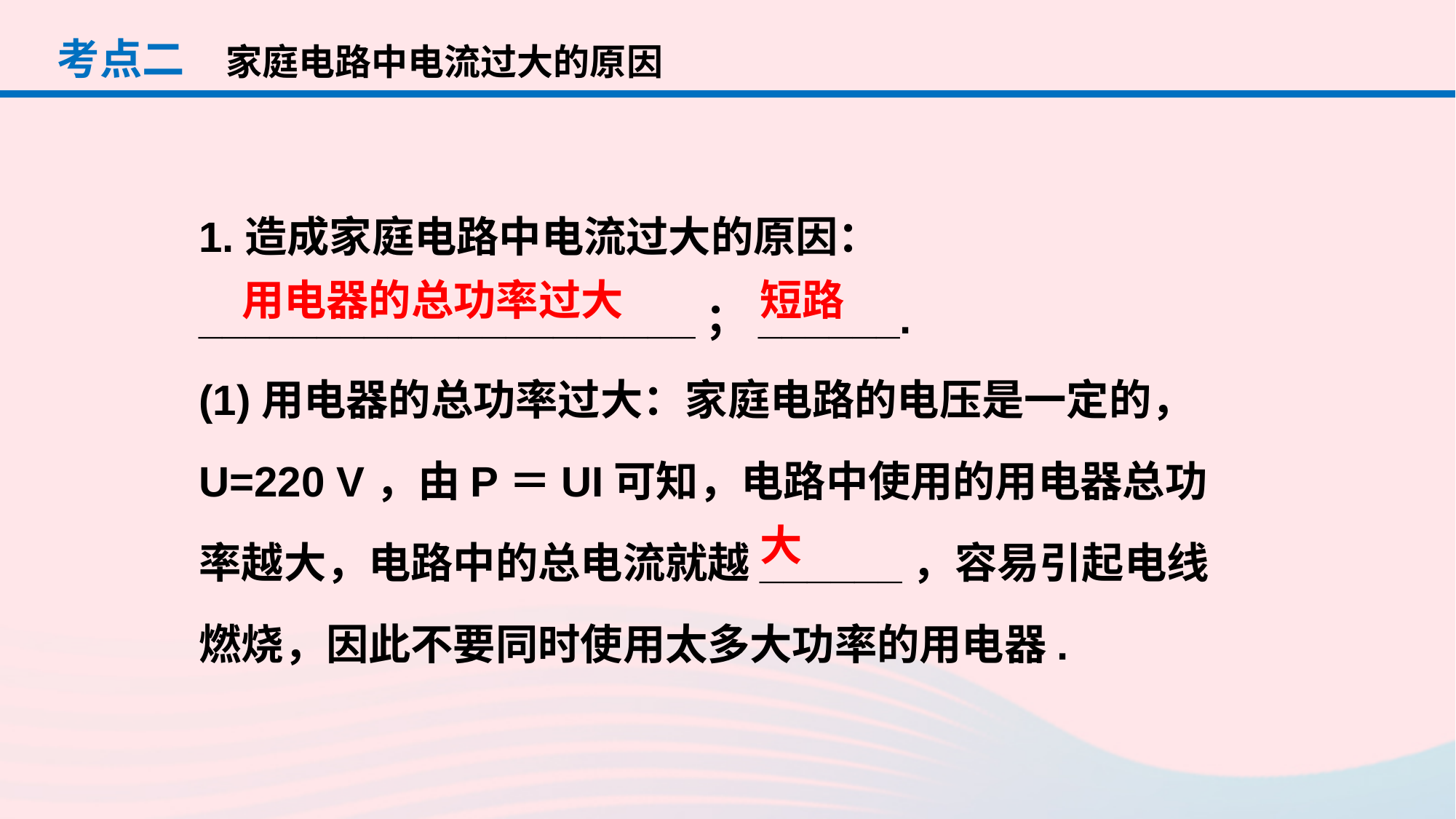

考点二
家庭电路中电流过大的原因

1.造成家庭电路中电流过大的原因：_____________________；______.
(1)用电器的总功率过大：家庭电路的电压是一定的，U=220 V，由P＝UI可知，电路中使用的用电器总功率越大，电路中的总电流就越______，容易引起电线燃烧，因此不要同时使用太多大功率的用电器.
用电器的总功率过大
短路
大